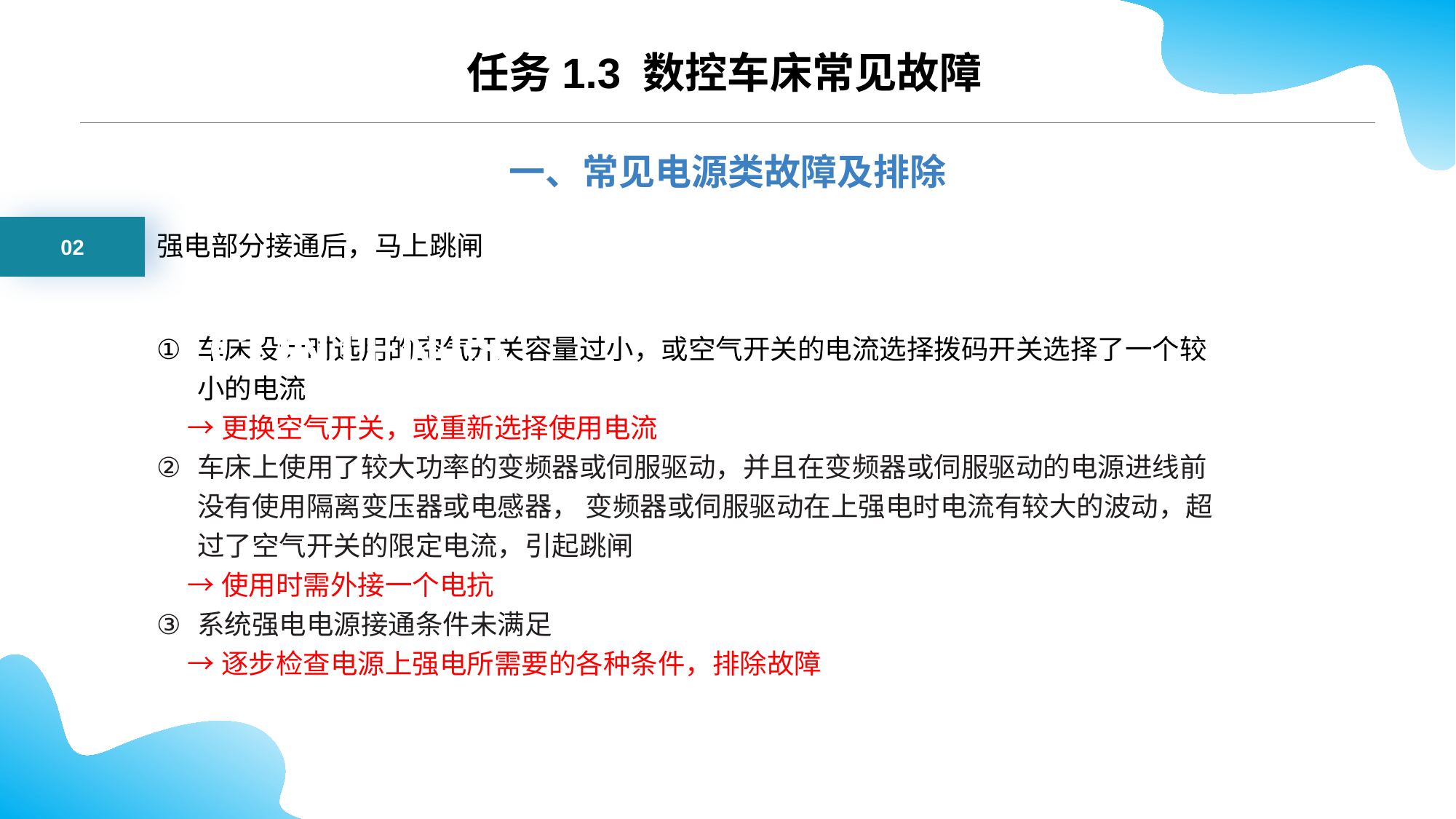

CONTENTS
任务1.3 数控车床常见故障
一、常见电源类故障及排除
02
强电部分接通后，马上跳闸
车床设计时选用的空气开关容量过小，或空气开关的电流选择拨码开关选择了一个较小的电流
     →更换空气开关，或重新选择使用电流
车床上使用了较大功率的变频器或伺服驱动，并且在变频器或伺服驱动的电源进线前没有使用隔离变压器或电感器， 变频器或伺服驱动在上强电时电流有较大的波动，超过了空气开关的限定电流，引起跳闸
     →使用时需外接一个电抗
系统强电电源接通条件未满足
     →逐步检查电源上强电所需要的各种条件，排除故障